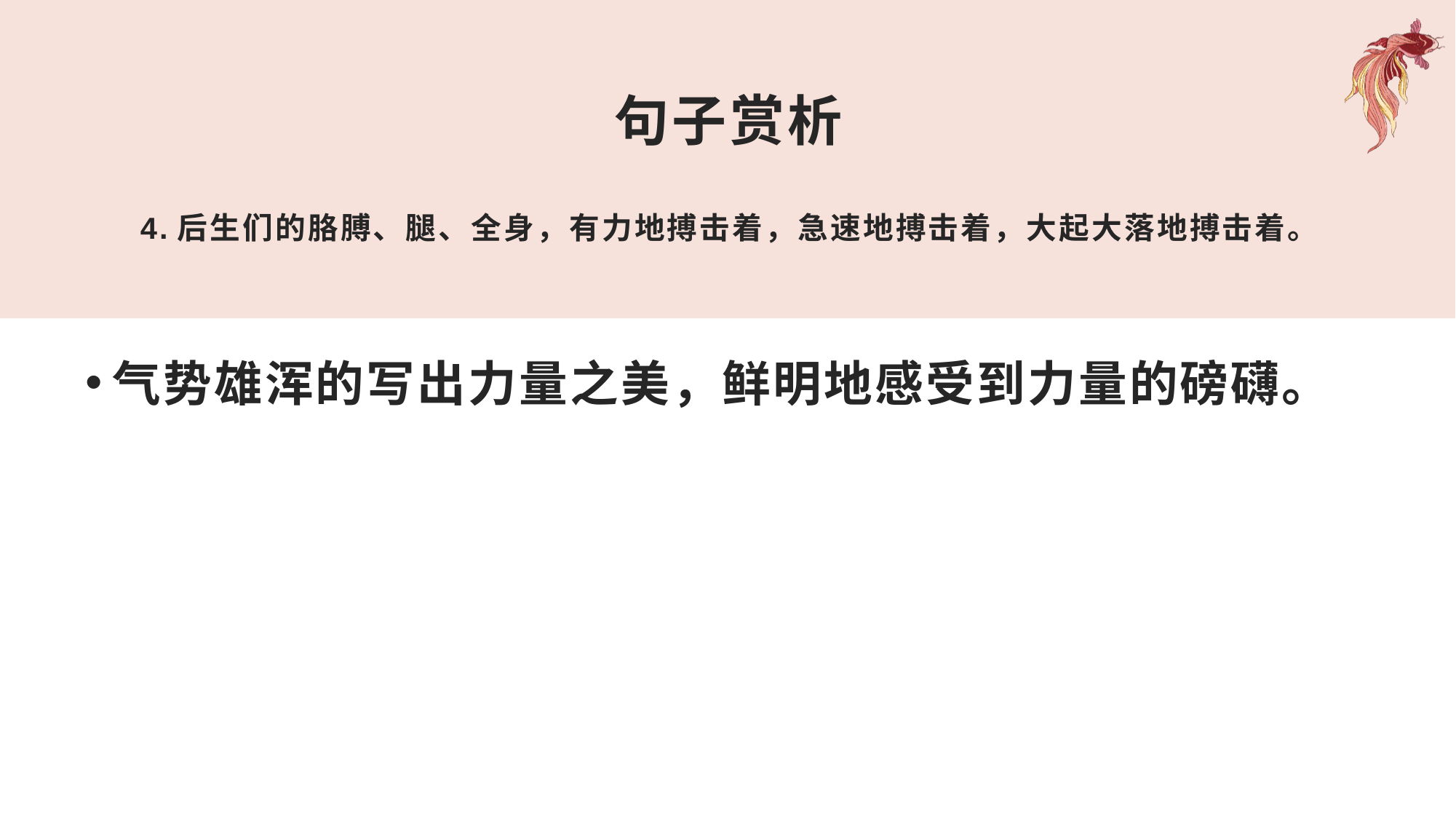

# 句子赏析
4.后生们的胳膊、腿、全身，有力地搏击着，急速地搏击着，大起大落地搏击着。
气势雄浑的写出力量之美，鲜明地感受到力量的磅礴。